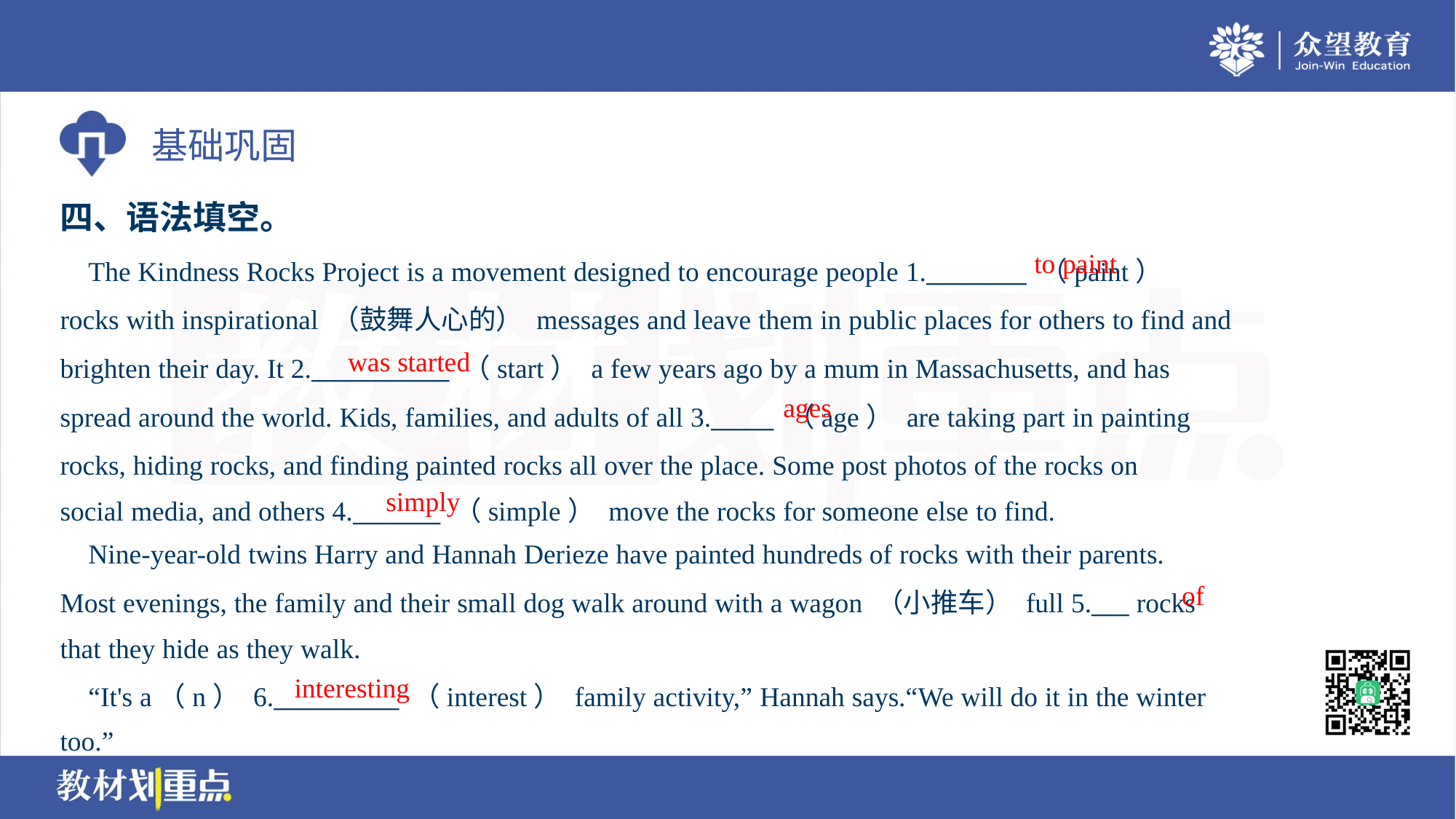

四、语法填空。
to paint
    The Kindness Rocks Project is a movement designed to encourage people 1.________ （paint）
rocks with inspirational （鼓舞人心的） messages and leave them in public places for others to find and
brighten their day. It 2.___________ （start） a few years ago by a mum in Massachusetts, and has
spread around the world. Kids, families, and adults of all 3._____ （age） are taking part in painting
rocks, hiding rocks, and finding painted rocks all over the place. Some post photos of the rocks on
social media, and others 4._______ （simple） move the rocks for someone else to find.
was started
ages
simply
    Nine-year-old twins Harry and Hannah Derieze have painted hundreds of rocks with their parents.
Most evenings, the family and their small dog walk around with a wagon （小推车） full 5.___ rocks
that they hide as they walk.
of
interesting
    “It's a（n） 6.__________ （interest） family activity,” Hannah says.“We will do it in the winter
too.”